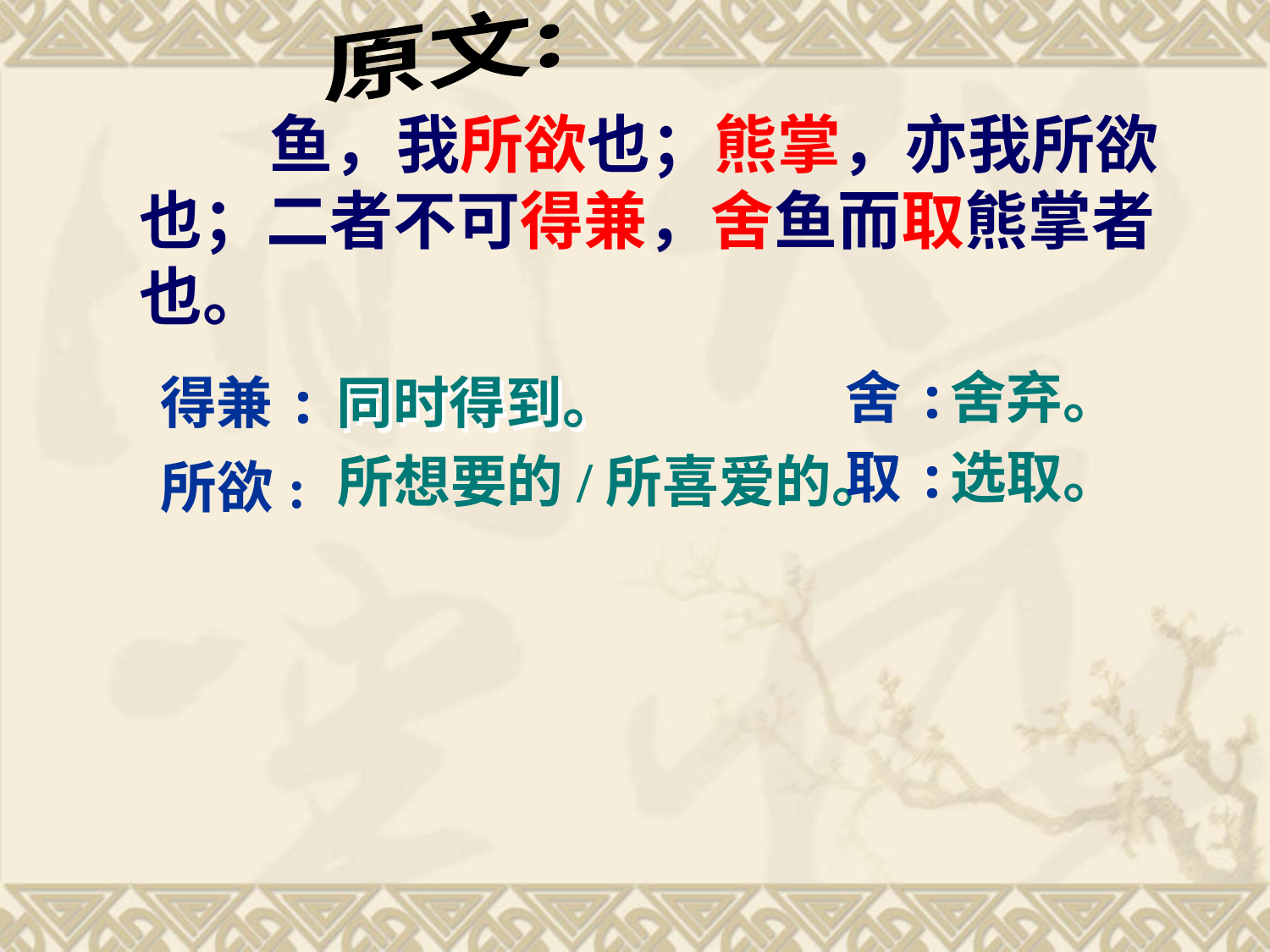

原文:
        鱼，我所欲也；熊掌，亦我所欲也；二者不可得兼，舍鱼而取熊掌者也。
舍:
舍弃。
得兼:
同时得到。
取:
选取。
所想要的/所喜爱的。
所欲: